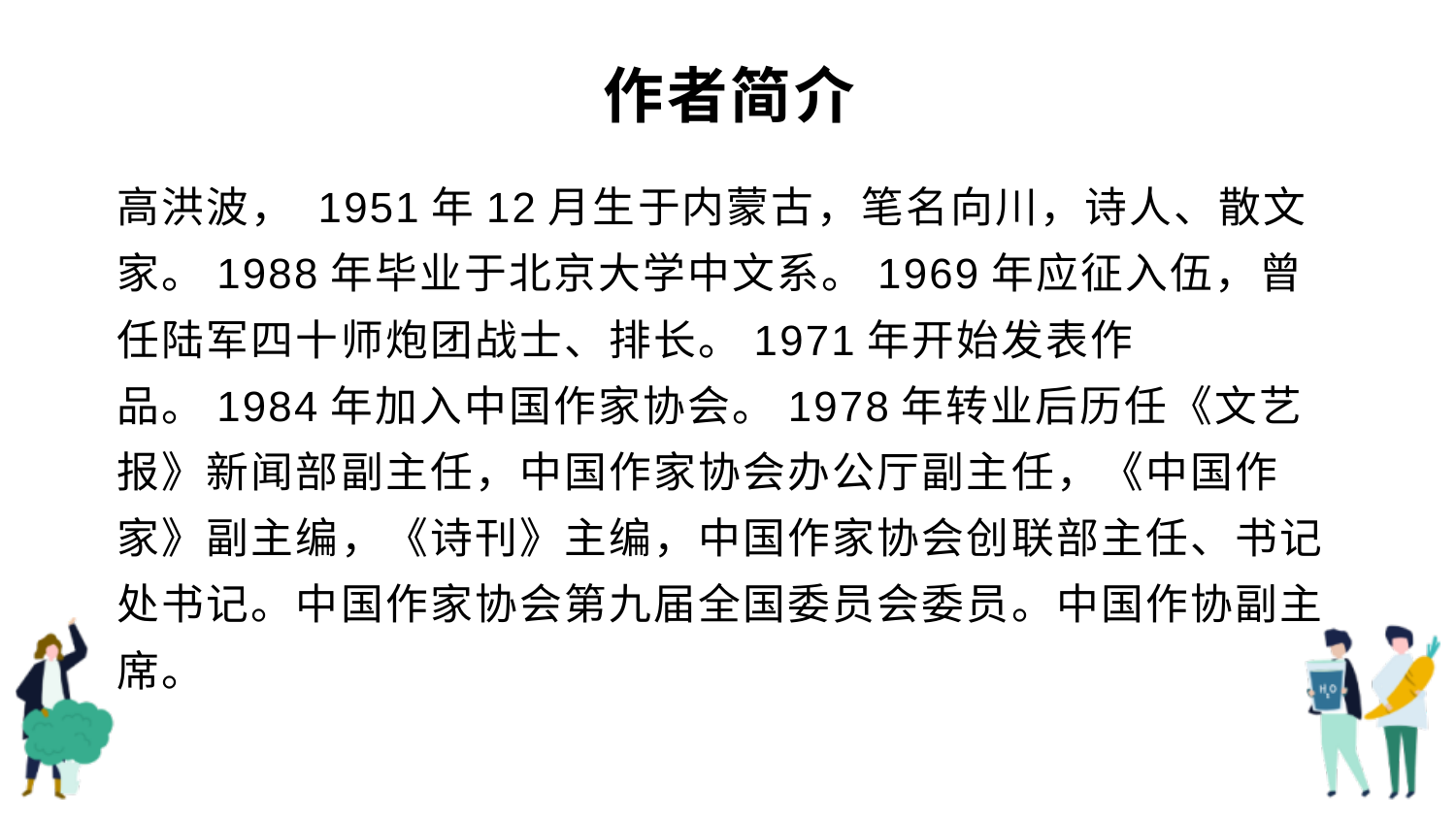

# 作者简介
高洪波， 1951年12月生于内蒙古，笔名向川，诗人、散文家。1988年毕业于北京大学中文系。1969年应征入伍，曾任陆军四十师炮团战士、排长。1971年开始发表作品。1984年加入中国作家协会。1978年转业后历任《文艺报》新闻部副主任，中国作家协会办公厅副主任，《中国作家》副主编，《诗刊》主编，中国作家协会创联部主任、书记处书记。中国作家协会第九届全国委员会委员。中国作协副主席。